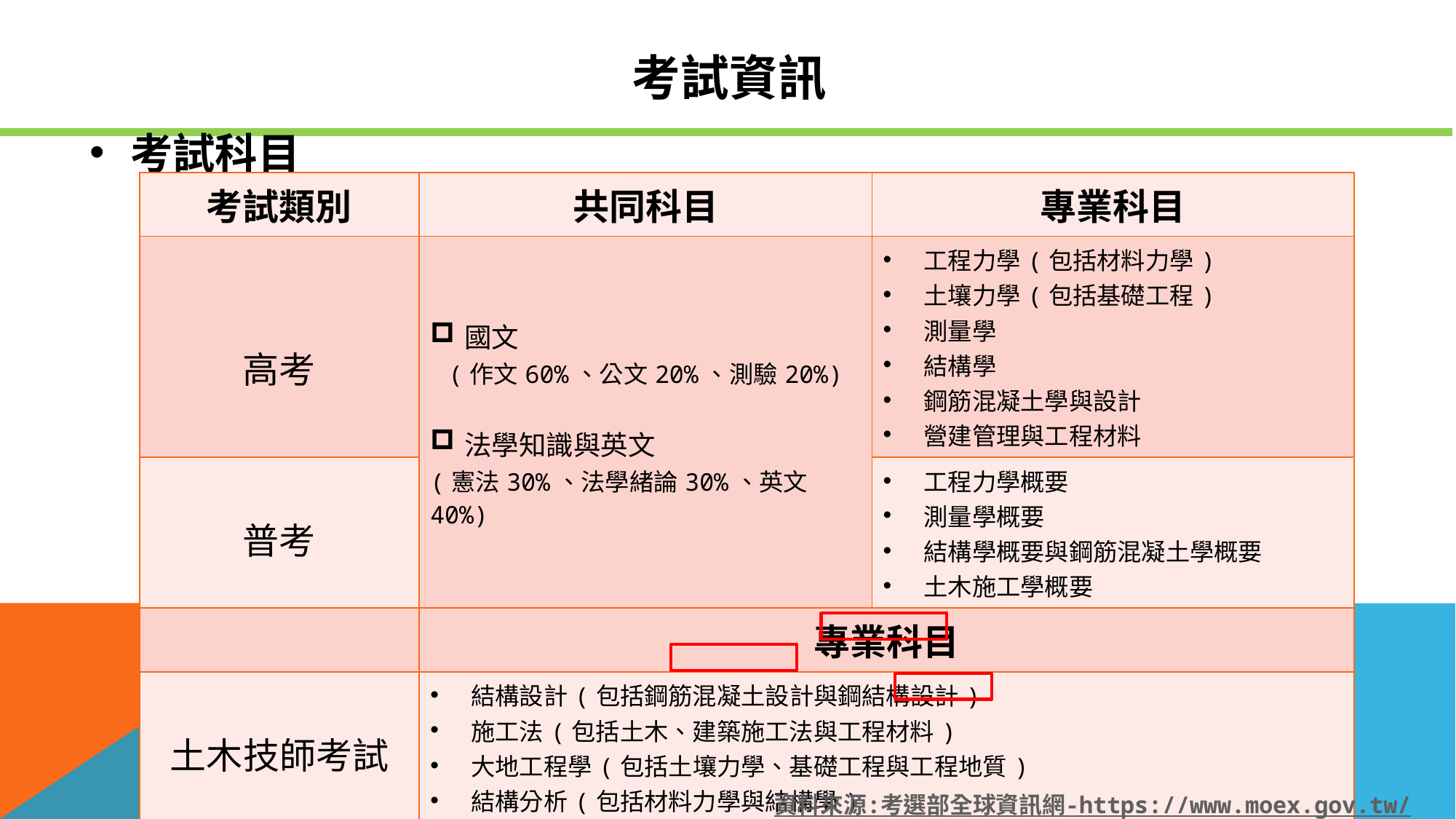

# 考試資訊
考試科目
| 考試類別 | 共同科目 | 專業科目 |
| --- | --- | --- |
| 高考 | 國文 (作文60%、公文20%、測驗20%) 法學知識與英文 (憲法30%、法學緒論30%、英文40%) | 工程力學(包括材料力學) 土壤力學(包括基礎工程) 測量學 結構學 鋼筋混凝土學與設計 營建管理與工程材料 |
| 普考 |  | 工程力學概要 測量學概要 結構學概要與鋼筋混凝土學概要 土木施工學概要 |
|  | 專業科目 |  |
| 土木技師考試 | 結構設計(包括鋼筋混凝土設計與鋼結構設計) 施工法(包括土木、建築施工法與工程材料) 大地工程學(包括土壤力學、基礎工程與工程地質) 結構分析(包括材料力學與結構學) 工程測量(包括平面測量與施工測量) 營建管理 | 結構設計(包括鋼筋混凝土設計與鋼結構設計) 施工法(包括土木、建築施工法與工程材料) 大地工程學(包括土壤力學、基礎工程與工程地質) 結構分析(包括材料力學與結構學) 工程測量(包括平面測量與施工測量) 營建管理 |

資料來源:考選部全球資訊網-https://www.moex.gov.tw/